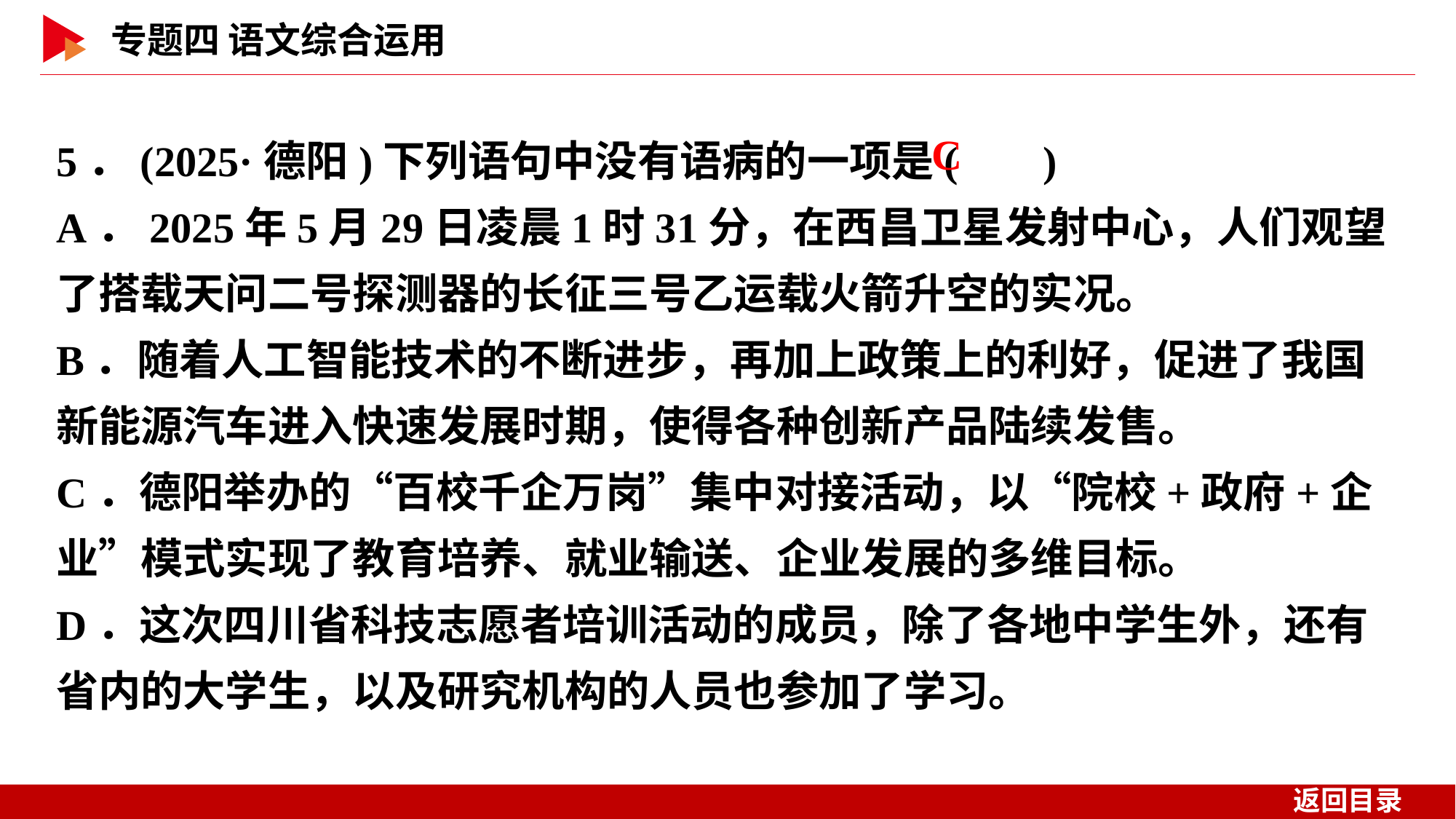

5．(2025·德阳)下列语句中没有语病的一项是(        )
A．2025年5月29日凌晨1时31分，在西昌卫星发射中心，人们观望了搭载天问二号探测器的长征三号乙运载火箭升空的实况。
B．随着人工智能技术的不断进步，再加上政策上的利好，促进了我国新能源汽车进入快速发展时期，使得各种创新产品陆续发售。
C．德阳举办的“百校千企万岗”集中对接活动，以“院校+政府+企业”模式实现了教育培养、就业输送、企业发展的多维目标。
D．这次四川省科技志愿者培训活动的成员，除了各地中学生外，还有省内的大学生，以及研究机构的人员也参加了学习。
   C